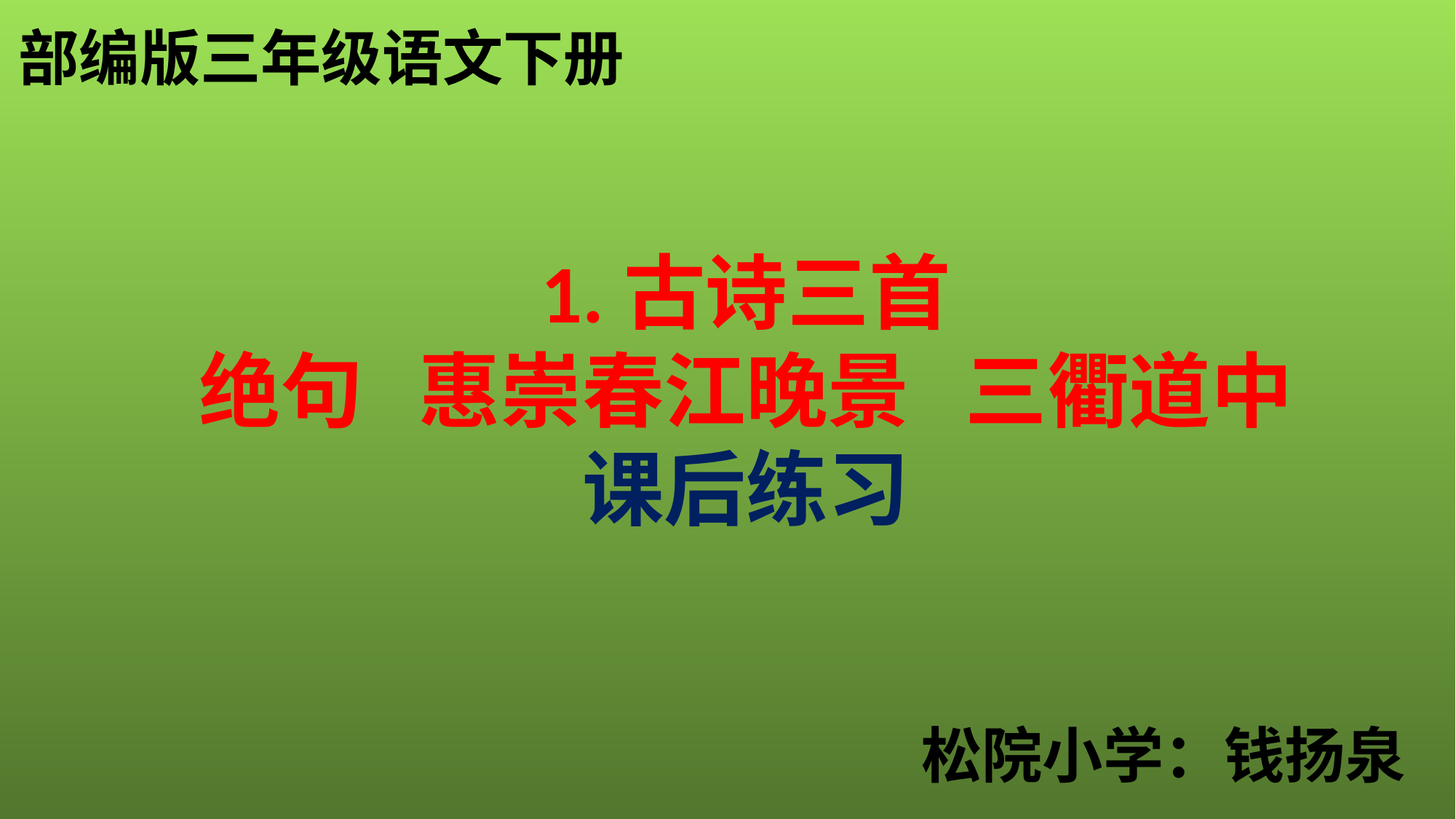

部编版三年级语文下册
1.古诗三首
绝句   惠崇春江晚景   三衢道中
课后练习
松院小学：钱扬泉